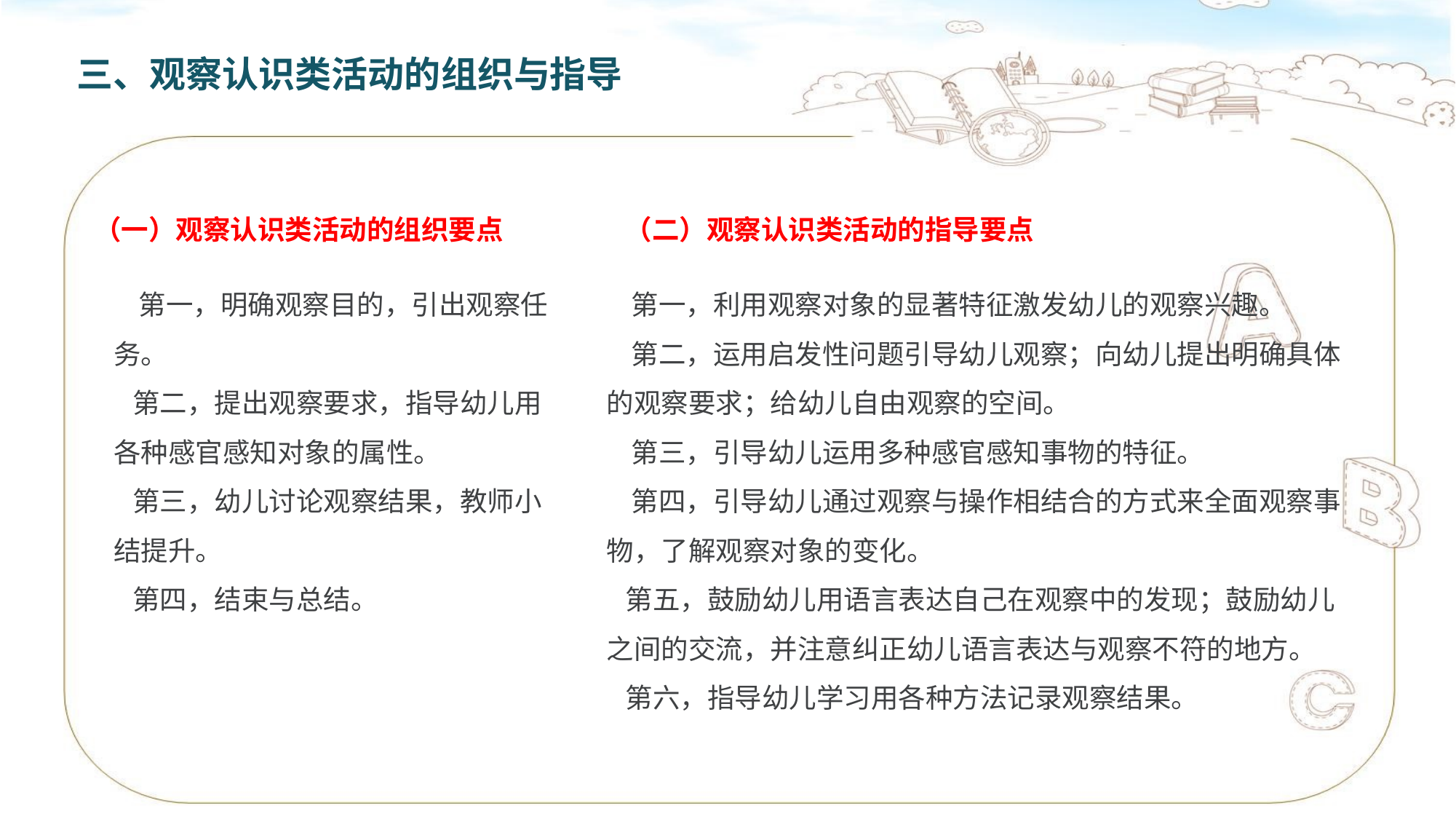

三、观察认识类活动的组织与指导
（一）观察认识类活动的组织要点
（二）观察认识类活动的指导要点
   第一，明确观察目的，引出观察任务。
  第二，提出观察要求，指导幼儿用各种感官感知对象的属性。
  第三，幼儿讨论观察结果，教师小结提升。
  第四，结束与总结。
   第一，利用观察对象的显著特征激发幼儿的观察兴趣。
   第二，运用启发性问题引导幼儿观察；向幼儿提出明确具体的观察要求；给幼儿自由观察的空间。
   第三，引导幼儿运用多种感官感知事物的特征。
   第四，引导幼儿通过观察与操作相结合的方式来全面观察事物，了解观察对象的变化。
  第五，鼓励幼儿用语言表达自己在观察中的发现；鼓励幼儿之间的交流，并注意纠正幼儿语言表达与观察不符的地方。
  第六，指导幼儿学习用各种方法记录观察结果。